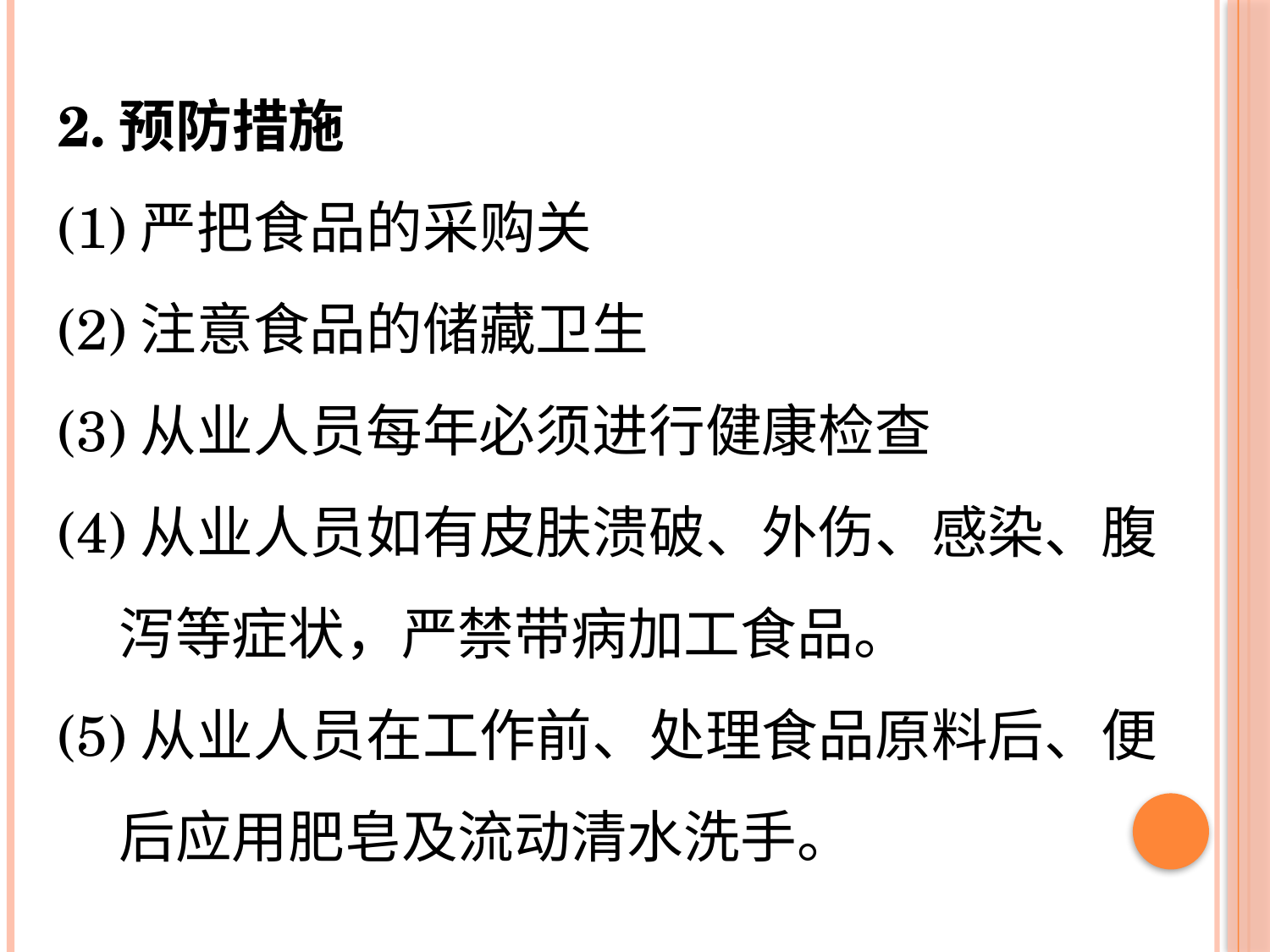

2.预防措施
(1)严把食品的采购关
(2)注意食品的储藏卫生
(3)从业人员每年必须进行健康检查
(4)从业人员如有皮肤溃破、外伤、感染、腹泻等症状，严禁带病加工食品。
(5)从业人员在工作前、处理食品原料后、便后应用肥皂及流动清水洗手。